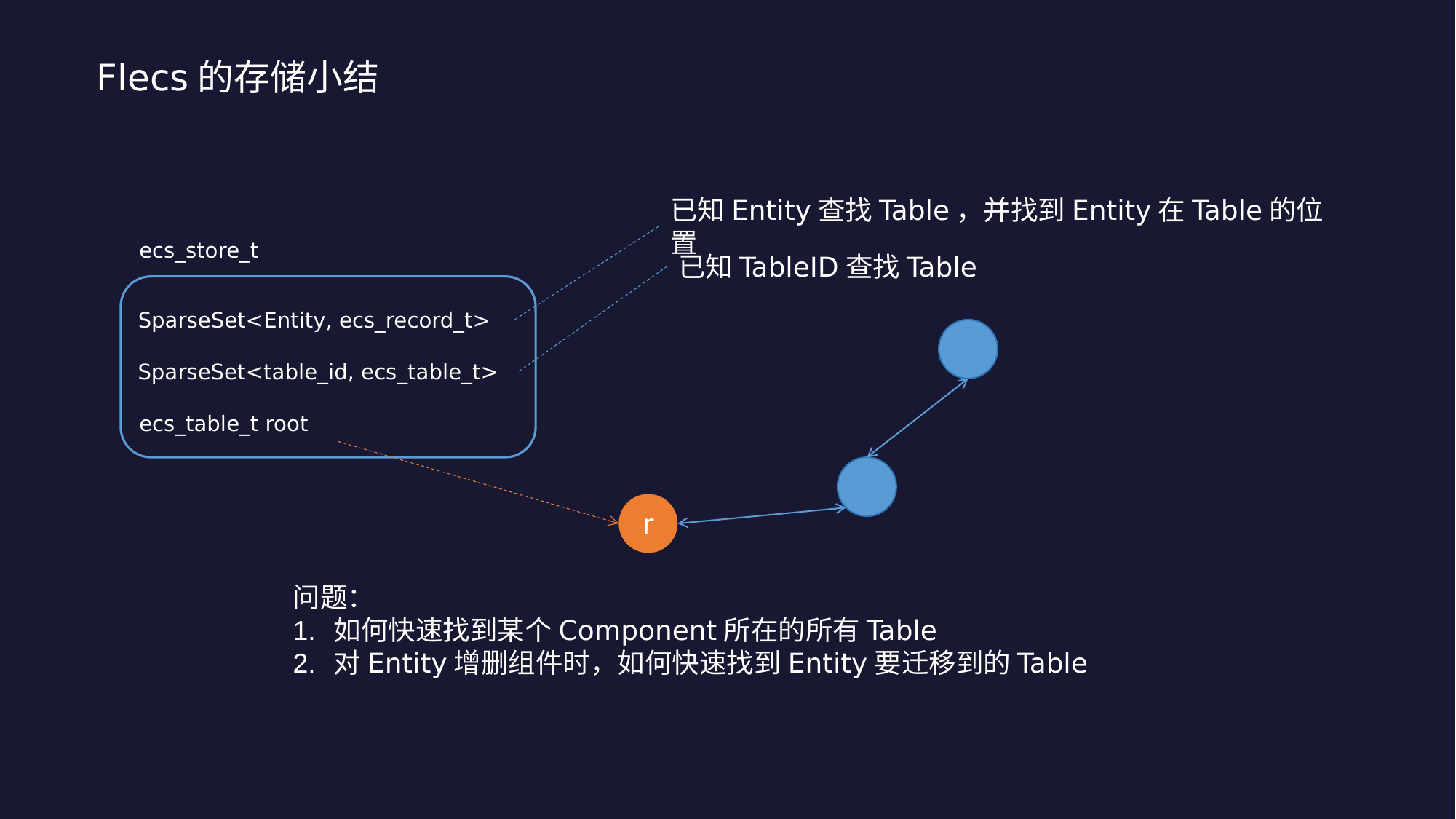

Flecs的存储小结
已知Entity查找Table，并找到Entity在Table的位置
ecs_store_t

SparseSet<Entity, ecs_record_t>
SparseSet<table_id, ecs_table_t>
ecs_table_t root
已知TableID查找Table

r
问题：
如何快速找到某个Component所在的所有Table
对Entity增删组件时，如何快速找到Entity要迁移到的Table